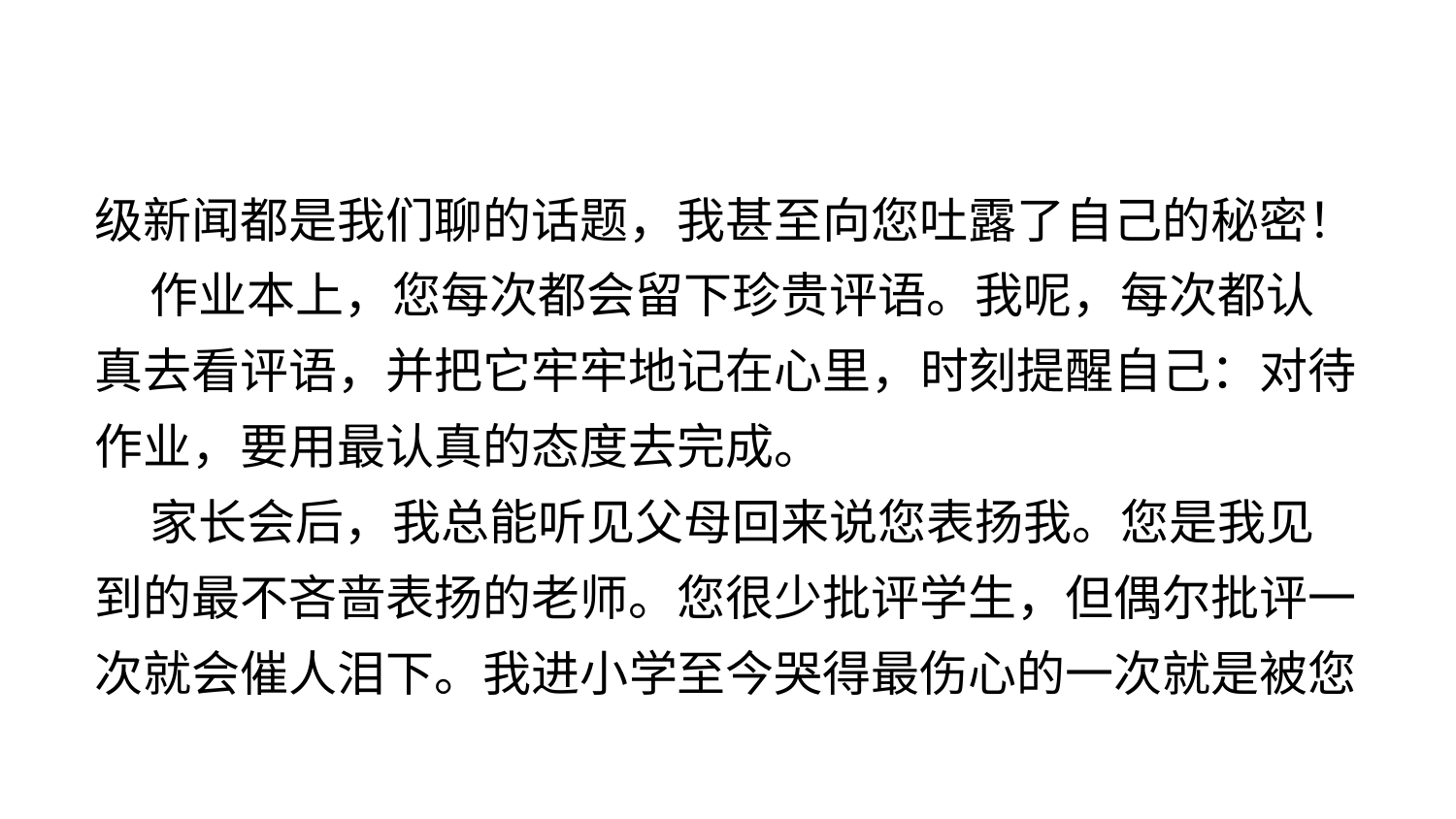

级新闻都是我们聊的话题，我甚至向您吐露了自己的秘密！
    作业本上，您每次都会留下珍贵评语。我呢，每次都认真去看评语，并把它牢牢地记在心里，时刻提醒自己：对待作业，要用最认真的态度去完成。
    家长会后，我总能听见父母回来说您表扬我。您是我见到的最不吝啬表扬的老师。您很少批评学生，但偶尔批评一次就会催人泪下。我进小学至今哭得最伤心的一次就是被您